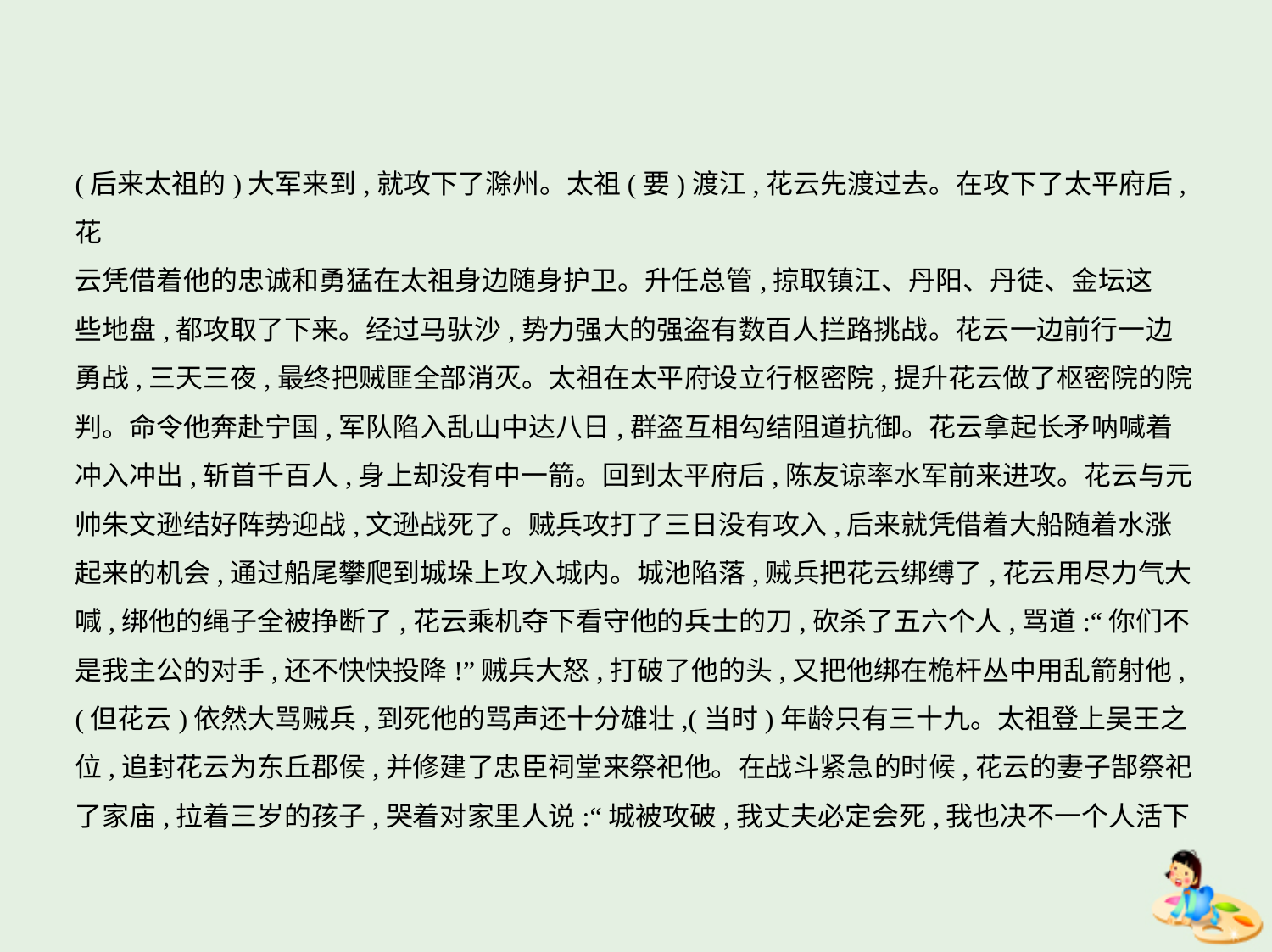

(后来太祖的)大军来到,就攻下了滁州。太祖(要)渡江,花云先渡过去。在攻下了太平府后,花
云凭借着他的忠诚和勇猛在太祖身边随身护卫。升任总管,掠取镇江、丹阳、丹徒、金坛这
些地盘,都攻取了下来。经过马驮沙,势力强大的强盗有数百人拦路挑战。花云一边前行一边
勇战,三天三夜,最终把贼匪全部消灭。太祖在太平府设立行枢密院,提升花云做了枢密院的院
判。命令他奔赴宁国,军队陷入乱山中达八日,群盗互相勾结阻道抗御。花云拿起长矛呐喊着
冲入冲出,斩首千百人,身上却没有中一箭。回到太平府后,陈友谅率水军前来进攻。花云与元
帅朱文逊结好阵势迎战,文逊战死了。贼兵攻打了三日没有攻入,后来就凭借着大船随着水涨
起来的机会,通过船尾攀爬到城垛上攻入城内。城池陷落,贼兵把花云绑缚了,花云用尽力气大
喊,绑他的绳子全被挣断了,花云乘机夺下看守他的兵士的刀,砍杀了五六个人,骂道:“你们不
是我主公的对手,还不快快投降!”贼兵大怒,打破了他的头,又把他绑在桅杆丛中用乱箭射他,
(但花云)依然大骂贼兵,到死他的骂声还十分雄壮,(当时)年龄只有三十九。太祖登上吴王之
位,追封花云为东丘郡侯,并修建了忠臣祠堂来祭祀他。在战斗紧急的时候,花云的妻子郜祭祀
了家庙,拉着三岁的孩子,哭着对家里人说:“城被攻破,我丈夫必定会死,我也决不一个人活下